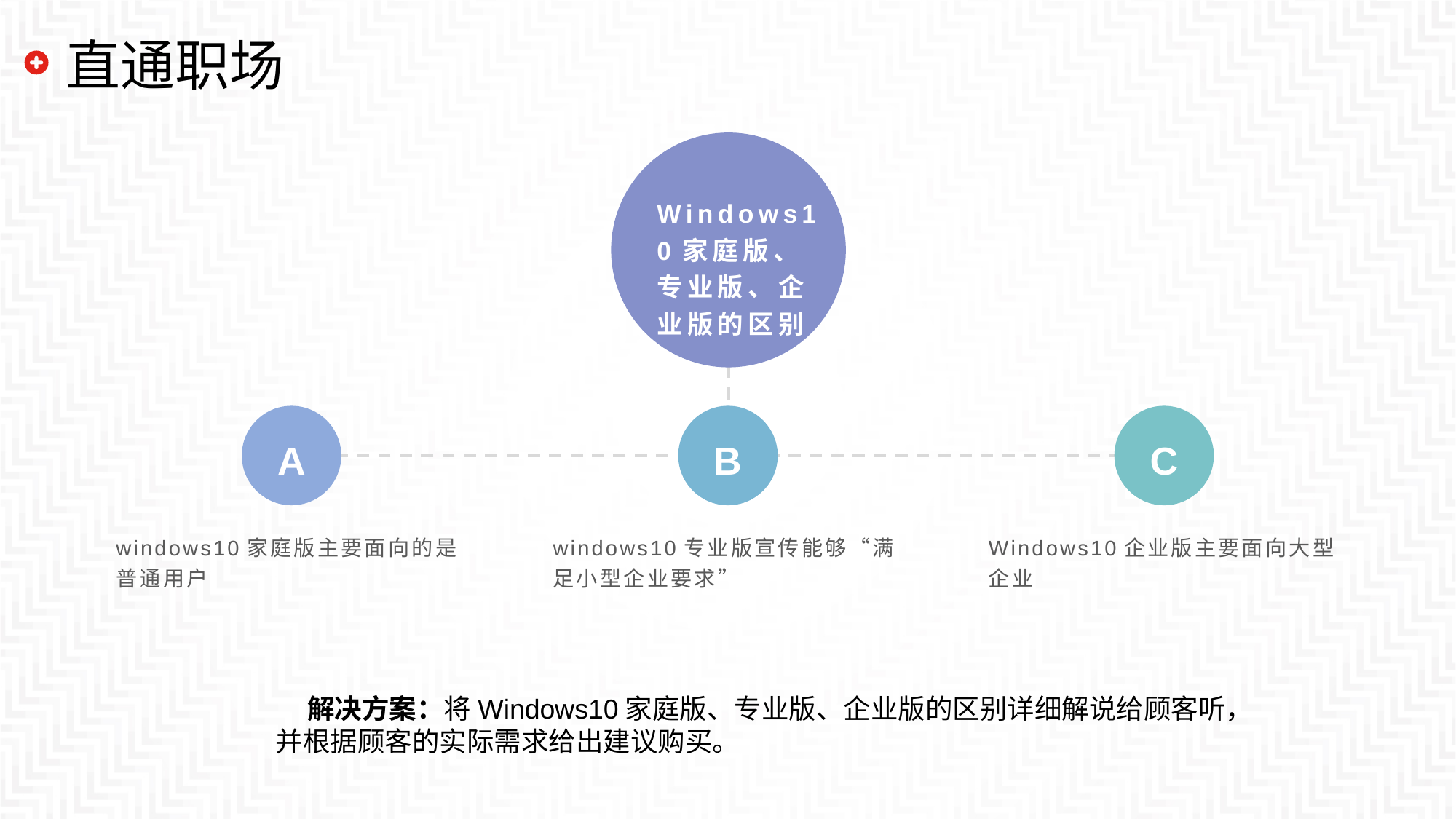

# 直通职场

Windows10家庭版、专业版、企业版的区别

A
B
C
windows10家庭版主要面向的是普通用户
windows10专业版宣传能够“满足小型企业要求”
Windows10企业版主要面向大型企业
解决方案：将Windows10家庭版、专业版、企业版的区别详细解说给顾客听，并根据顾客的实际需求给出建议购买。